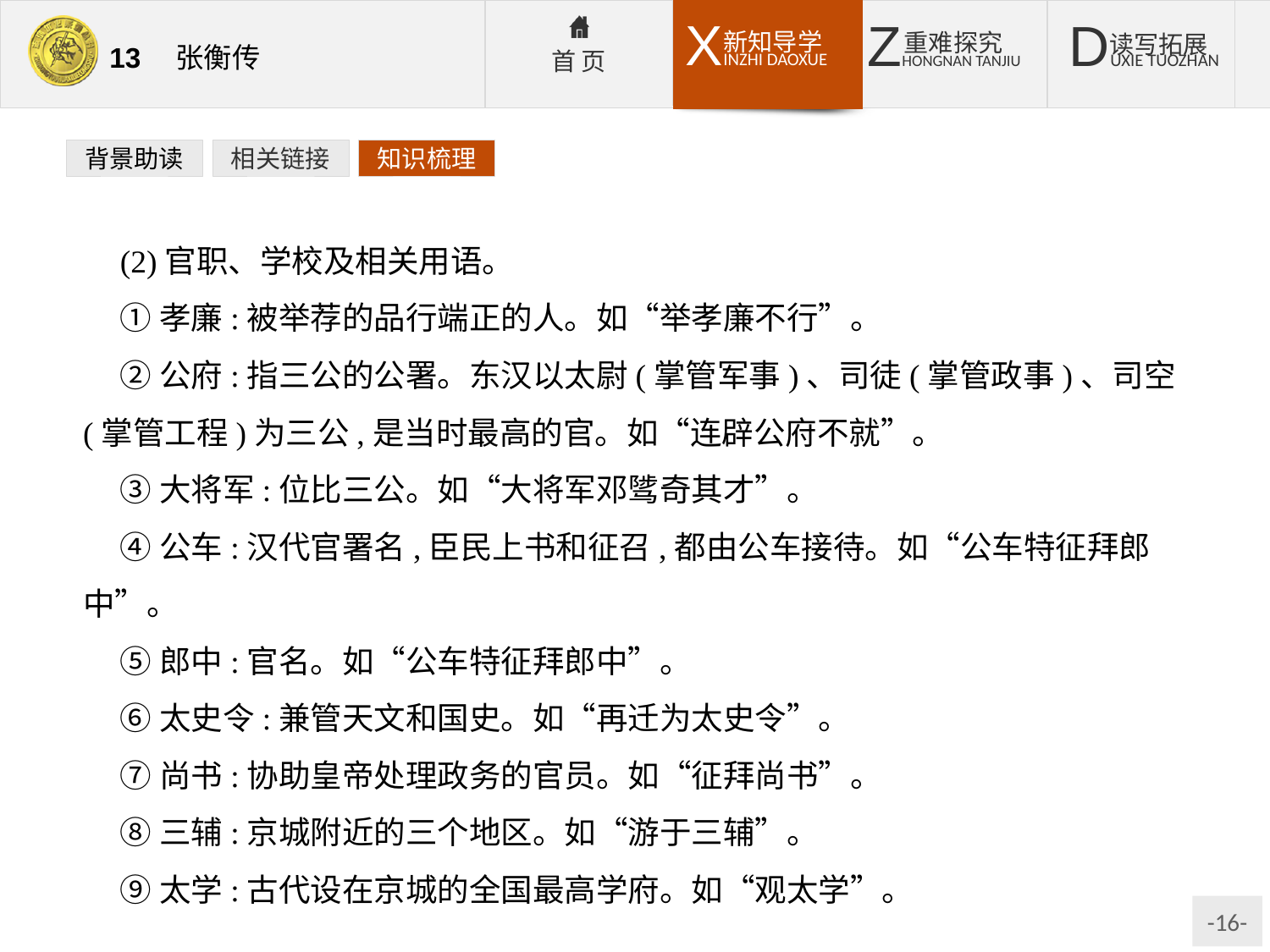

背景助读
相关链接
知识梳理
(2)官职、学校及相关用语。
①孝廉:被举荐的品行端正的人。如“举孝廉不行”。
②公府:指三公的公署。东汉以太尉(掌管军事)、司徒(掌管政事)、司空(掌管工程)为三公,是当时最高的官。如“连辟公府不就”。
③大将军:位比三公。如“大将军邓骘奇其才”。
④公车:汉代官署名,臣民上书和征召,都由公车接待。如“公车特征拜郎中”。
⑤郎中:官名。如“公车特征拜郎中”。
⑥太史令:兼管天文和国史。如“再迁为太史令”。
⑦尚书:协助皇帝处理政务的官员。如“征拜尚书”。
⑧三辅:京城附近的三个地区。如“游于三辅”。
⑨太学:古代设在京城的全国最高学府。如“观太学”。